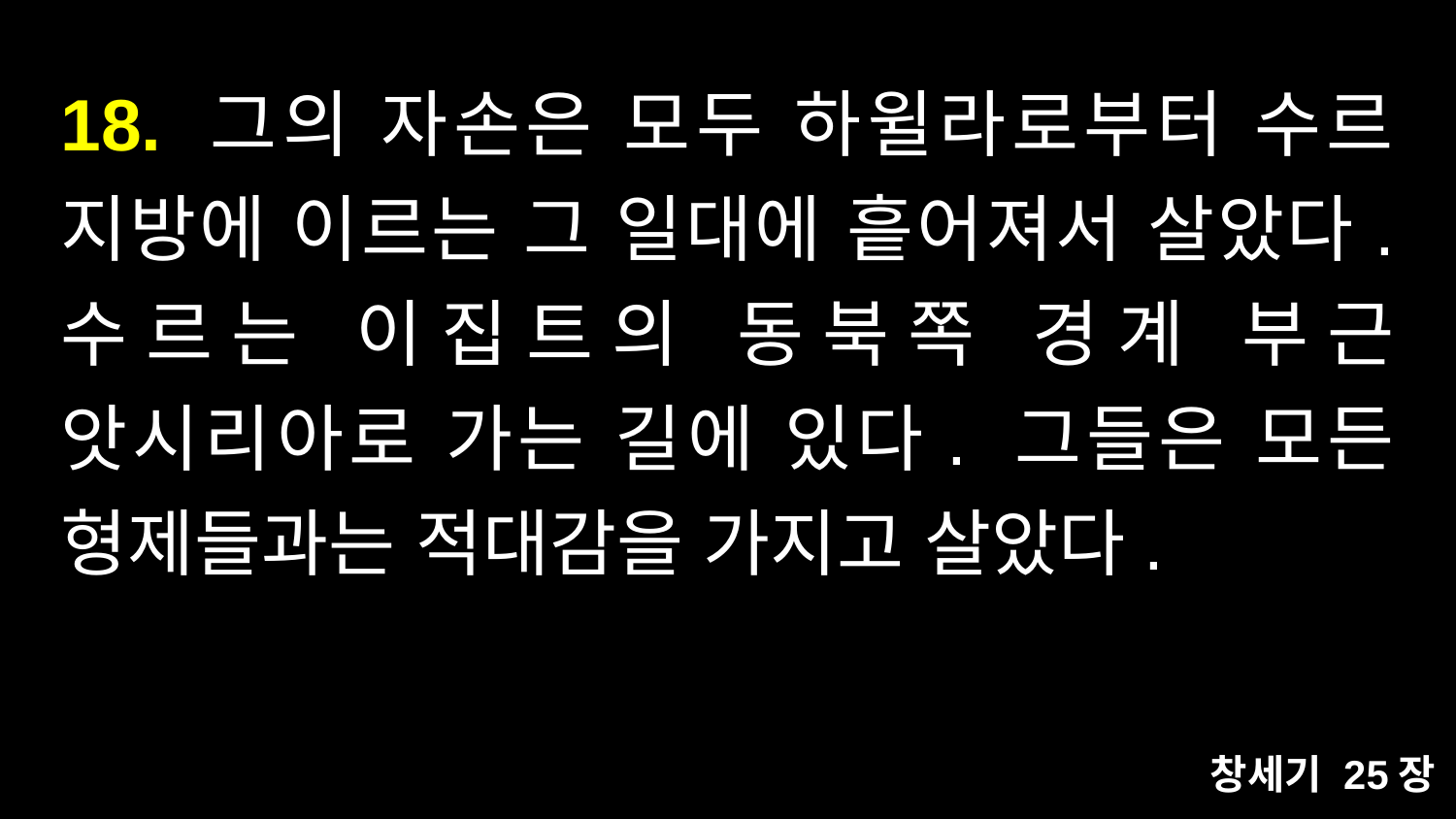

# 18. 그의 자손은 모두 하윌라로부터 수르 지방에 이르는 그 일대에 흩어져서 살았다. 수르는 이집트의 동북쪽 경계 부근 앗시리아로 가는 길에 있다. 그들은 모든 형제들과는 적대감을 가지고 살았다.
창세기 25장